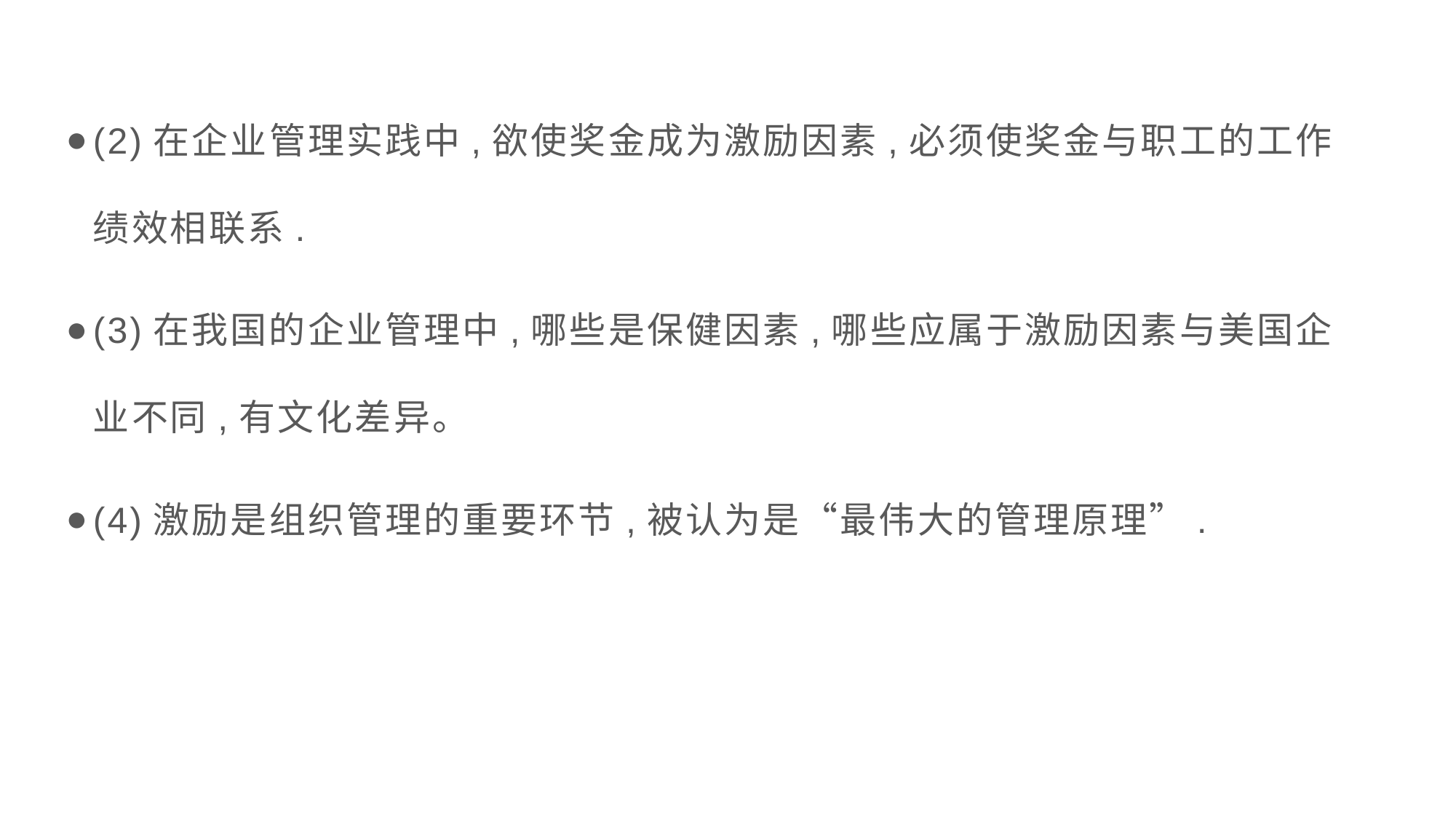

(2)在企业管理实践中,欲使奖金成为激励因素,必须使奖金与职工的工作绩效相联系.
(3)在我国的企业管理中,哪些是保健因素,哪些应属于激励因素与美国企业不同,有文化差异。
(4)激励是组织管理的重要环节,被认为是“最伟大的管理原理”.